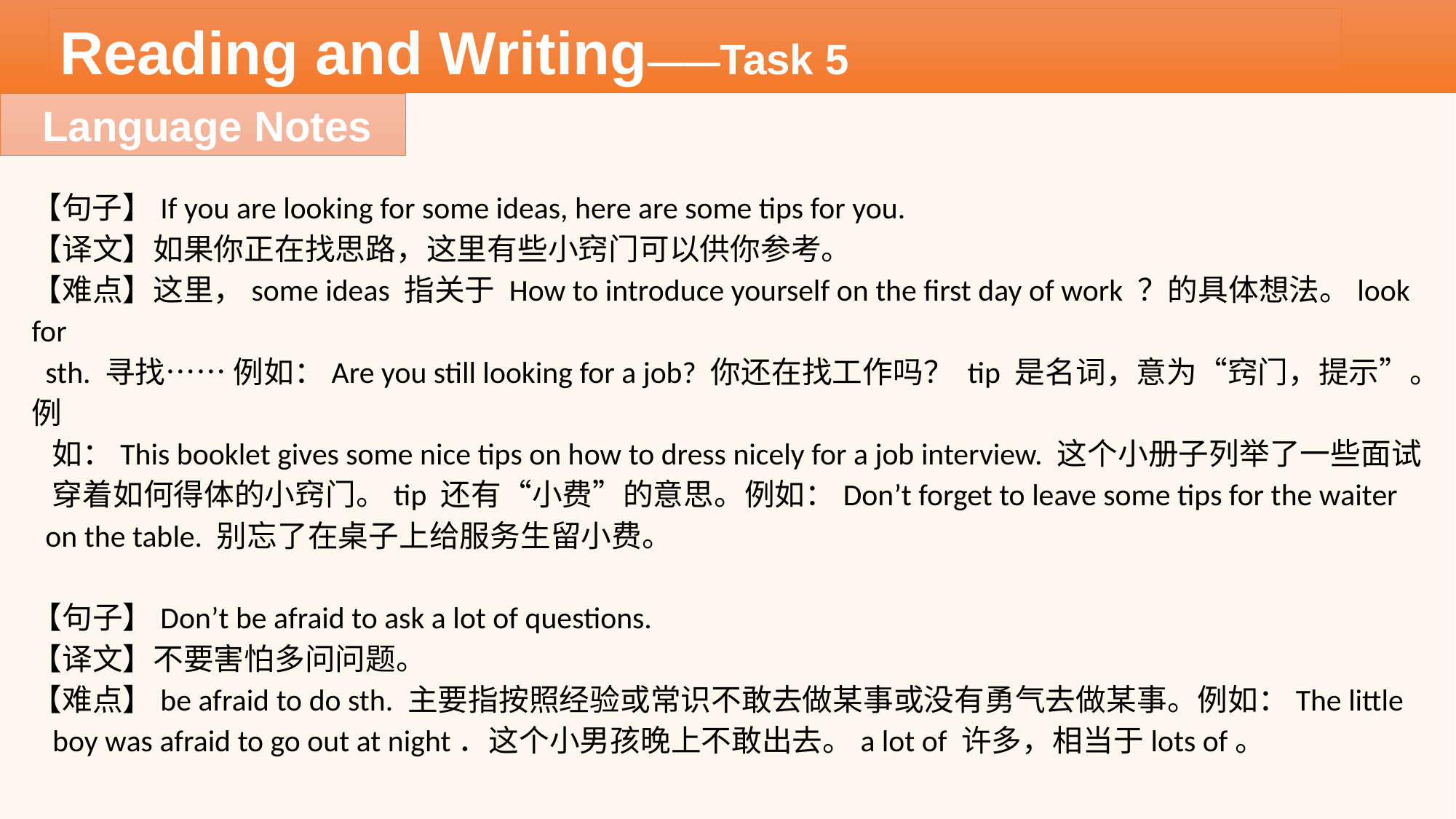

Reading and Writing——Task 5
Language Notes
【句子】If you are looking for some ideas, here are some tips for you.
【译文】如果你正在找思路，这里有些小窍门可以供你参考。
【难点】这里，some ideas 指关于 How to introduce yourself on the first day of work ？的具体想法。look for
  sth. 寻找…… 例如：Are you still looking for a job? 你还在找工作吗？ tip 是名词，意为“窍门，提示”。例
  如：This booklet gives some nice tips on how to dress nicely for a job interview. 这个小册子列举了一些面试
  穿着如何得体的小窍门。tip 还有“小费”的意思。例如：Don’t forget to leave some tips for the waiter
  on the table. 别忘了在桌子上给服务生留小费。

【句子】Don’t be afraid to ask a lot of questions.
【译文】不要害怕多问问题。
【难点】be afraid to do sth. 主要指按照经验或常识不敢去做某事或没有勇气去做某事。例如：The little
   boy was afraid to go out at night．这个小男孩晚上不敢出去。a lot of 许多，相当于lots of。